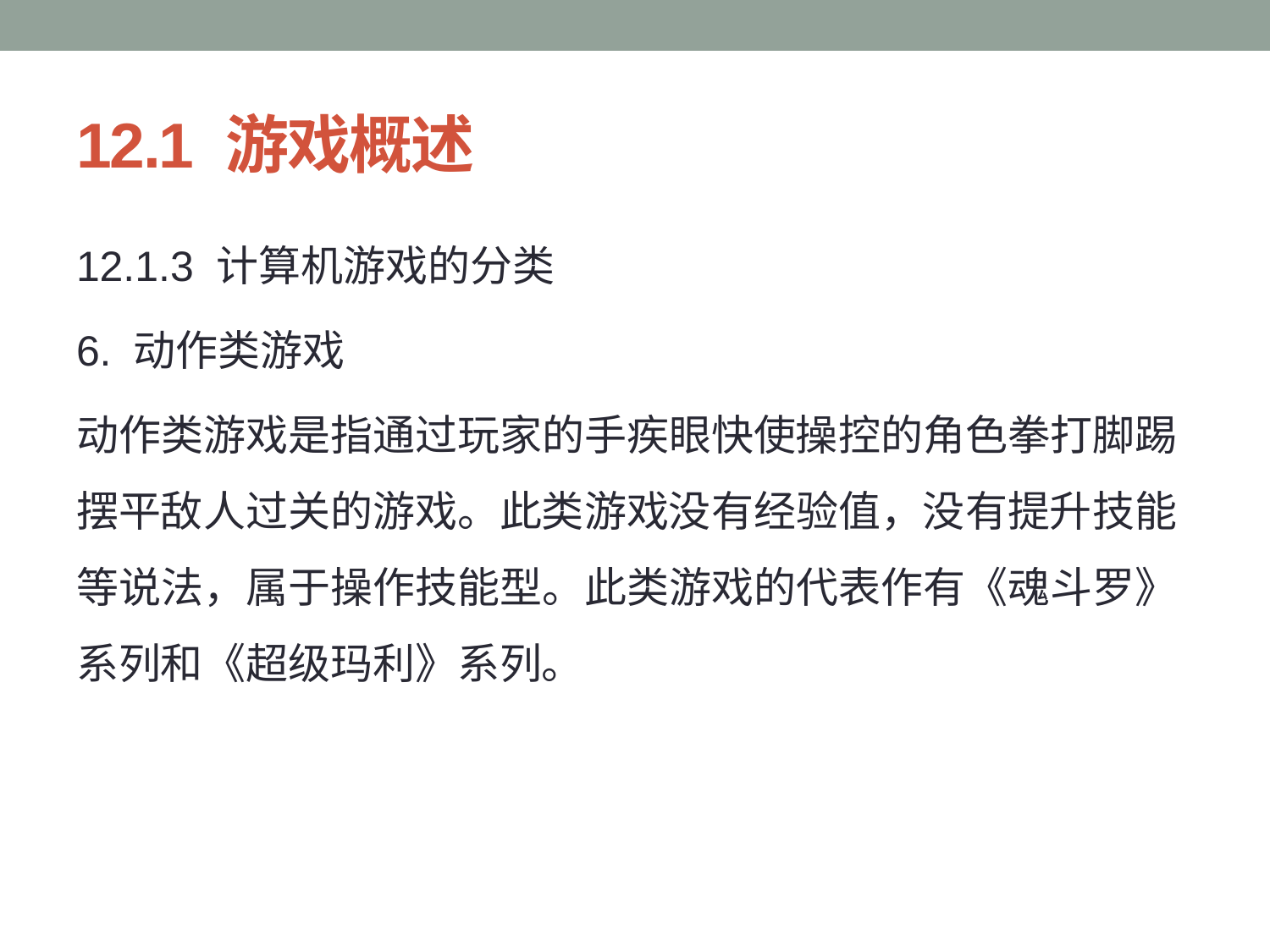

# 12.1 游戏概述
12.1.3 计算机游戏的分类
6. 动作类游戏
动作类游戏是指通过玩家的手疾眼快使操控的角色拳打脚踢摆平敌人过关的游戏。此类游戏没有经验值，没有提升技能等说法，属于操作技能型。此类游戏的代表作有《魂斗罗》系列和《超级玛利》系列。